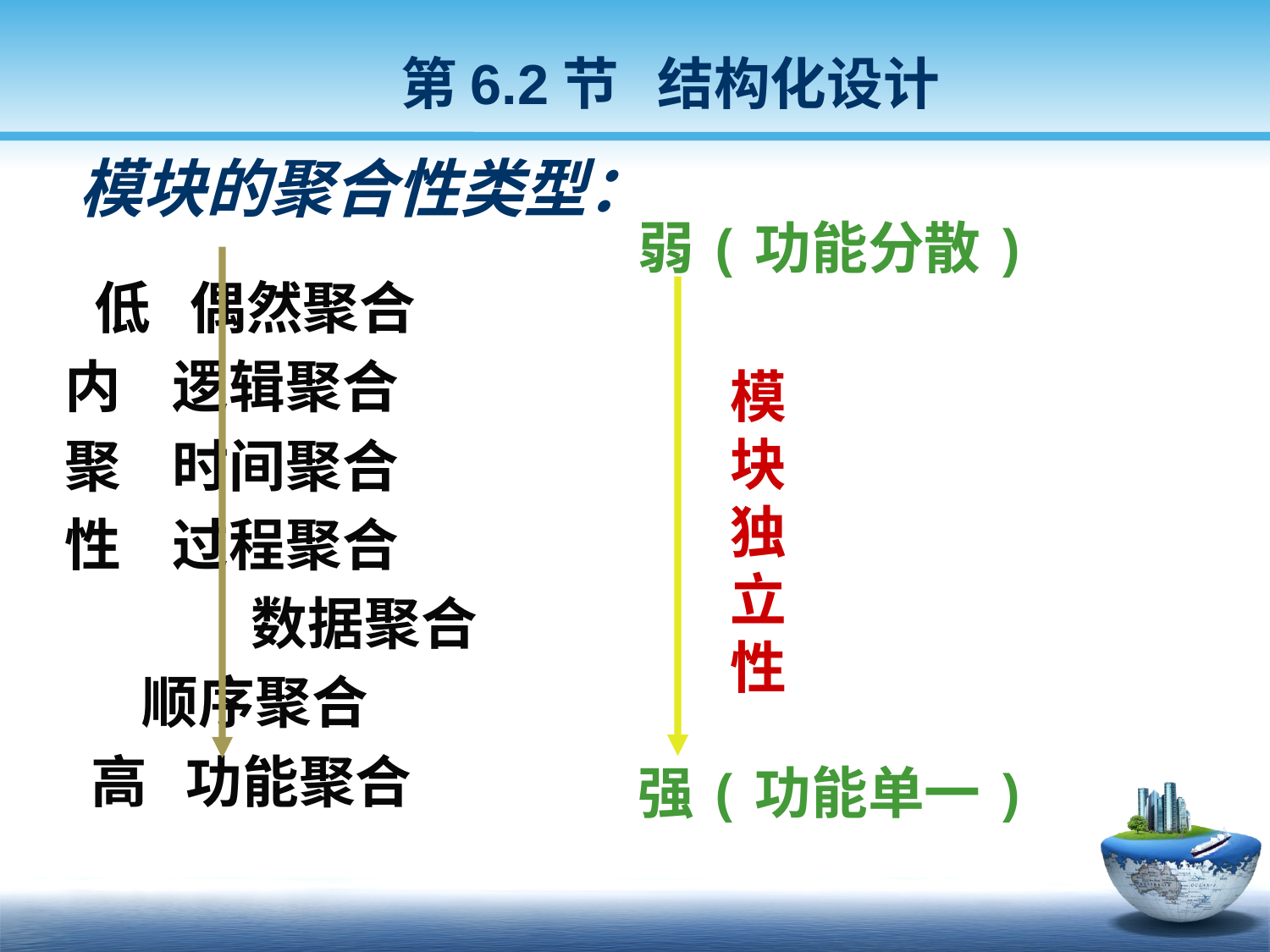

第6.2节   结构化设计
# 模块的聚合性类型：
弱(功能分散)

　  低   偶然聚合
   内    逻辑聚合
   聚    时间聚合
   性    过程聚合
　　　　 数据聚合
         顺序聚合
     高   功能聚合

模
块
独
立
性
强(功能单一)